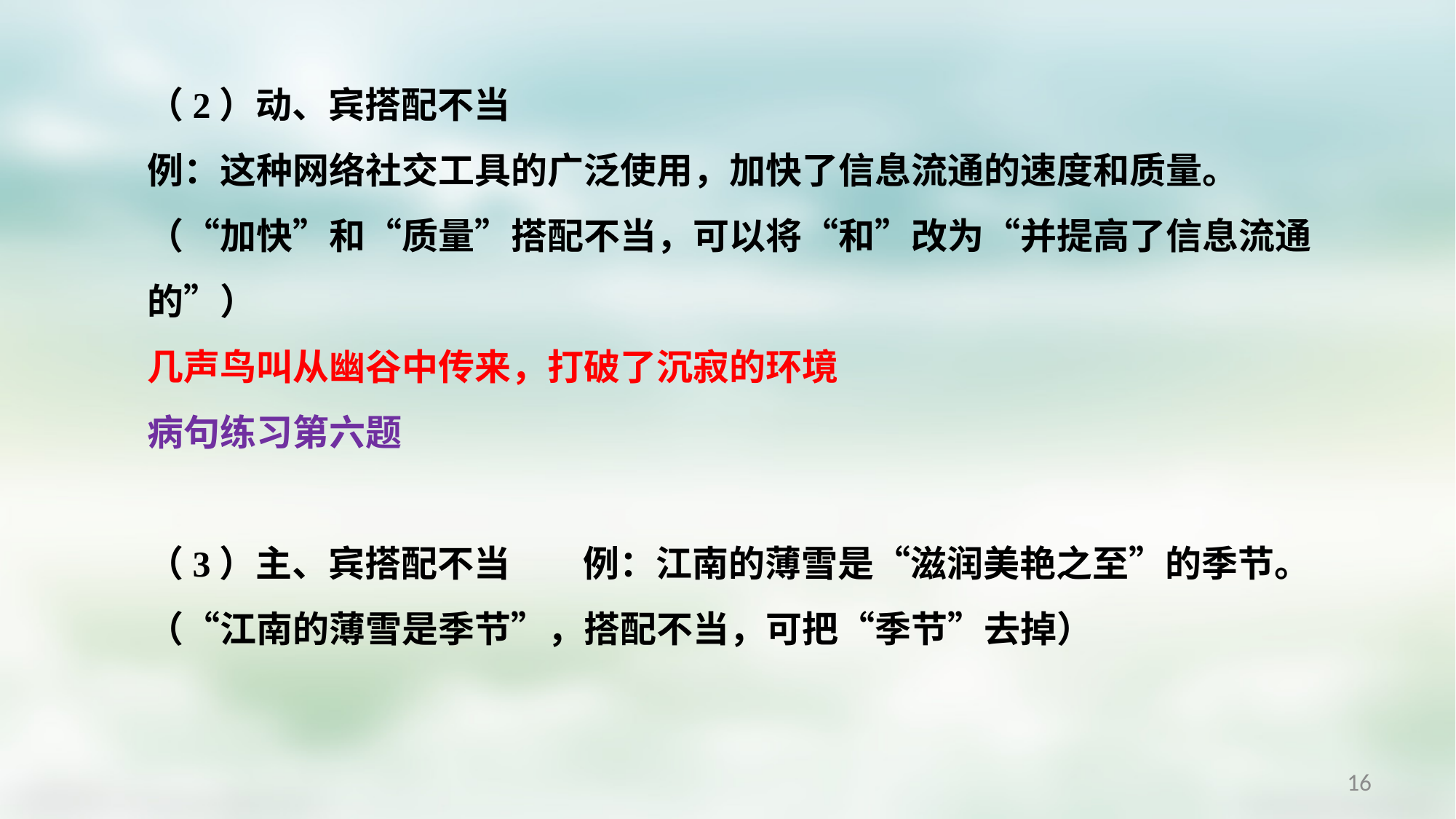

（2）动、宾搭配不当
例：这种网络社交工具的广泛使用，加快了信息流通的速度和质量。
（“加快”和“质量”搭配不当，可以将“和”改为“并提高了信息流通的”）
几声鸟叫从幽谷中传来，打破了沉寂的环境
病句练习第六题

（3）主、宾搭配不当　　例：江南的薄雪是“滋润美艳之至”的季节。
（“江南的薄雪是季节”，搭配不当，可把“季节”去掉）

16